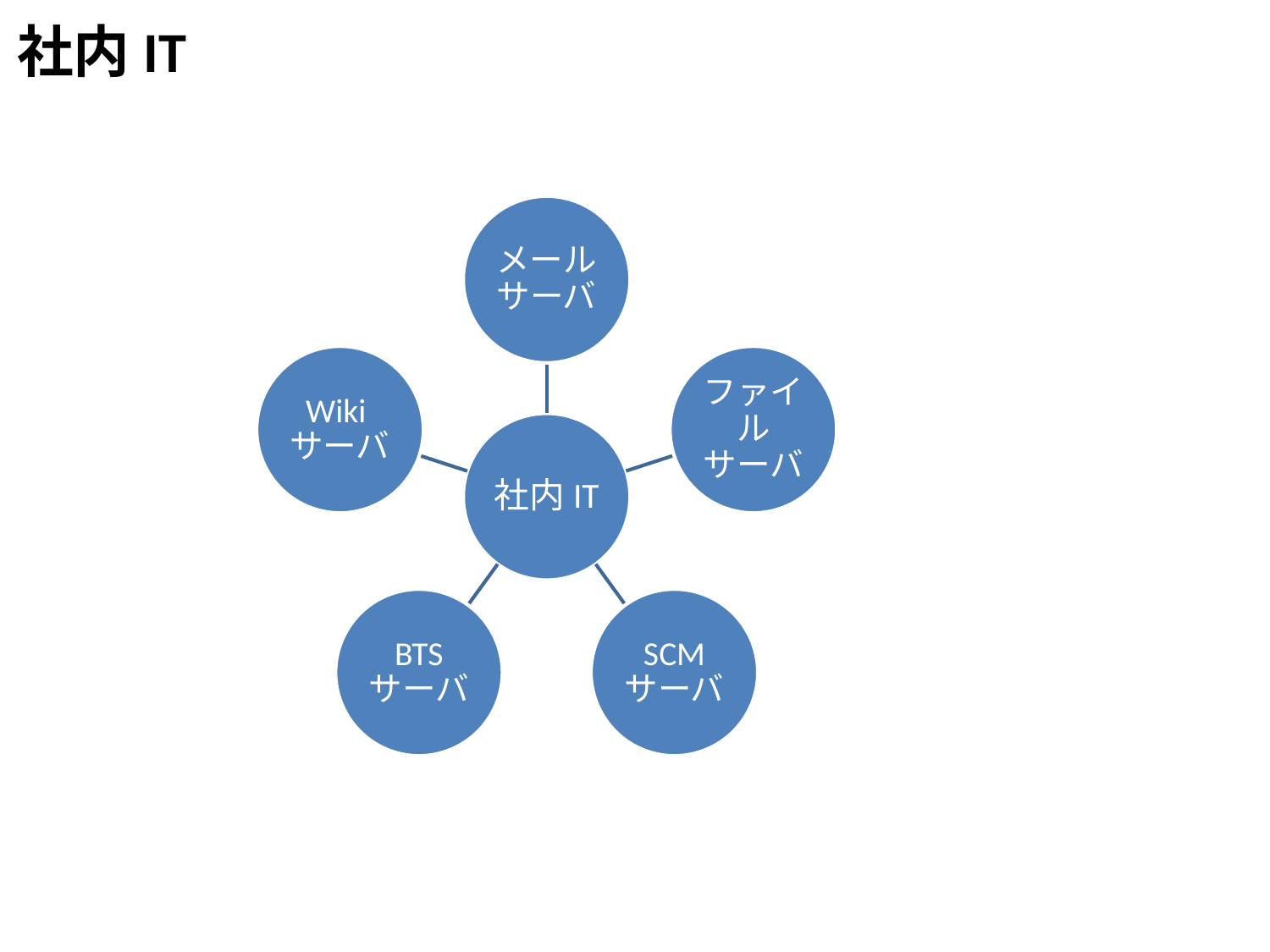

社内IT
社内IT

メール
サーバ

ファイル
サーバ

SCM
サーバ

BTS
サーバ

Wikiサーバ